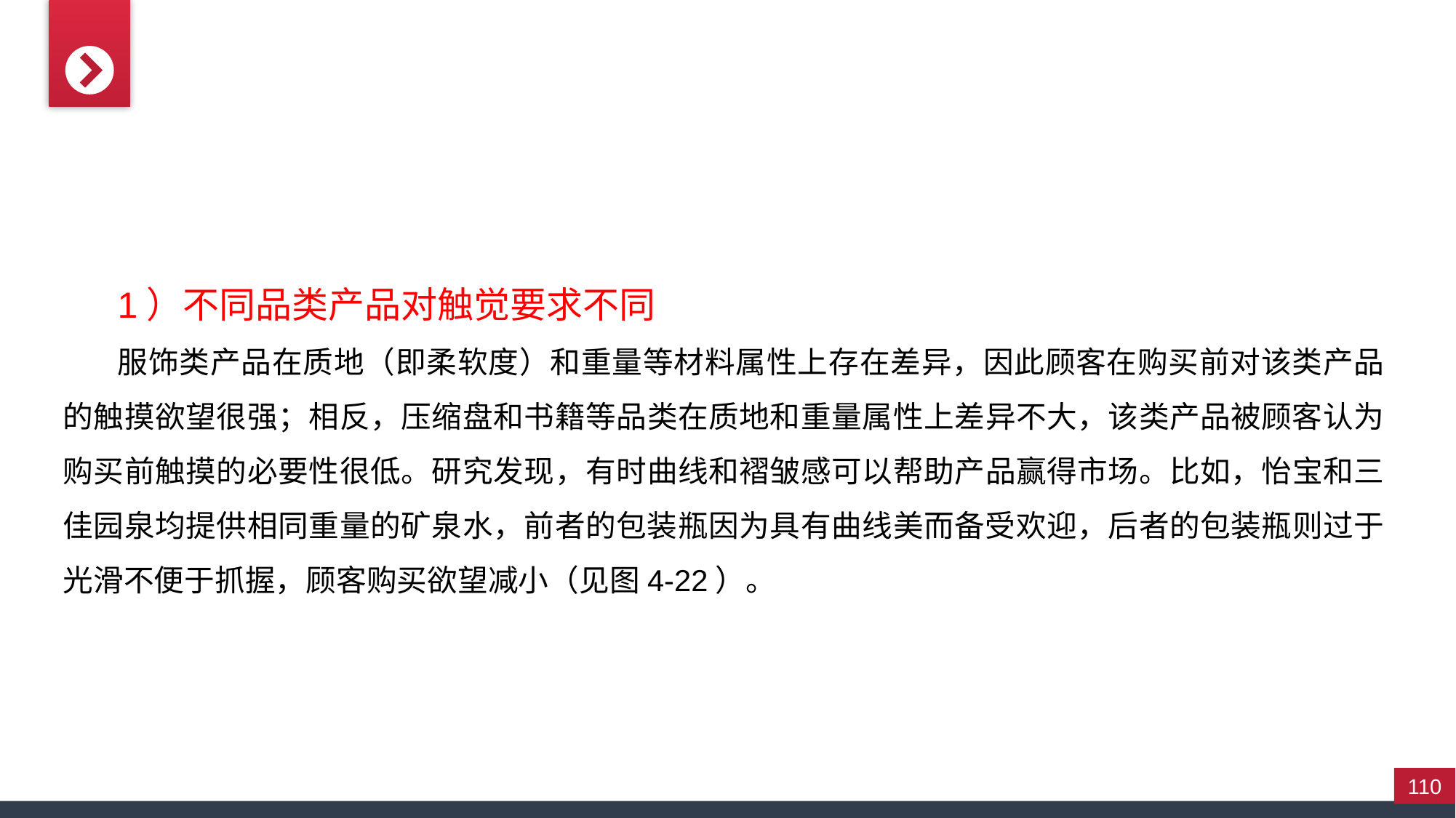

1）不同品类产品对触觉要求不同
服饰类产品在质地（即柔软度）和重量等材料属性上存在差异，因此顾客在购买前对该类产品的触摸欲望很强；相反，压缩盘和书籍等品类在质地和重量属性上差异不大，该类产品被顾客认为购买前触摸的必要性很低。研究发现，有时曲线和褶皱感可以帮助产品赢得市场。比如，怡宝和三佳园泉均提供相同重量的矿泉水，前者的包装瓶因为具有曲线美而备受欢迎，后者的包装瓶则过于光滑不便于抓握，顾客购买欲望减小（见图4-22）。